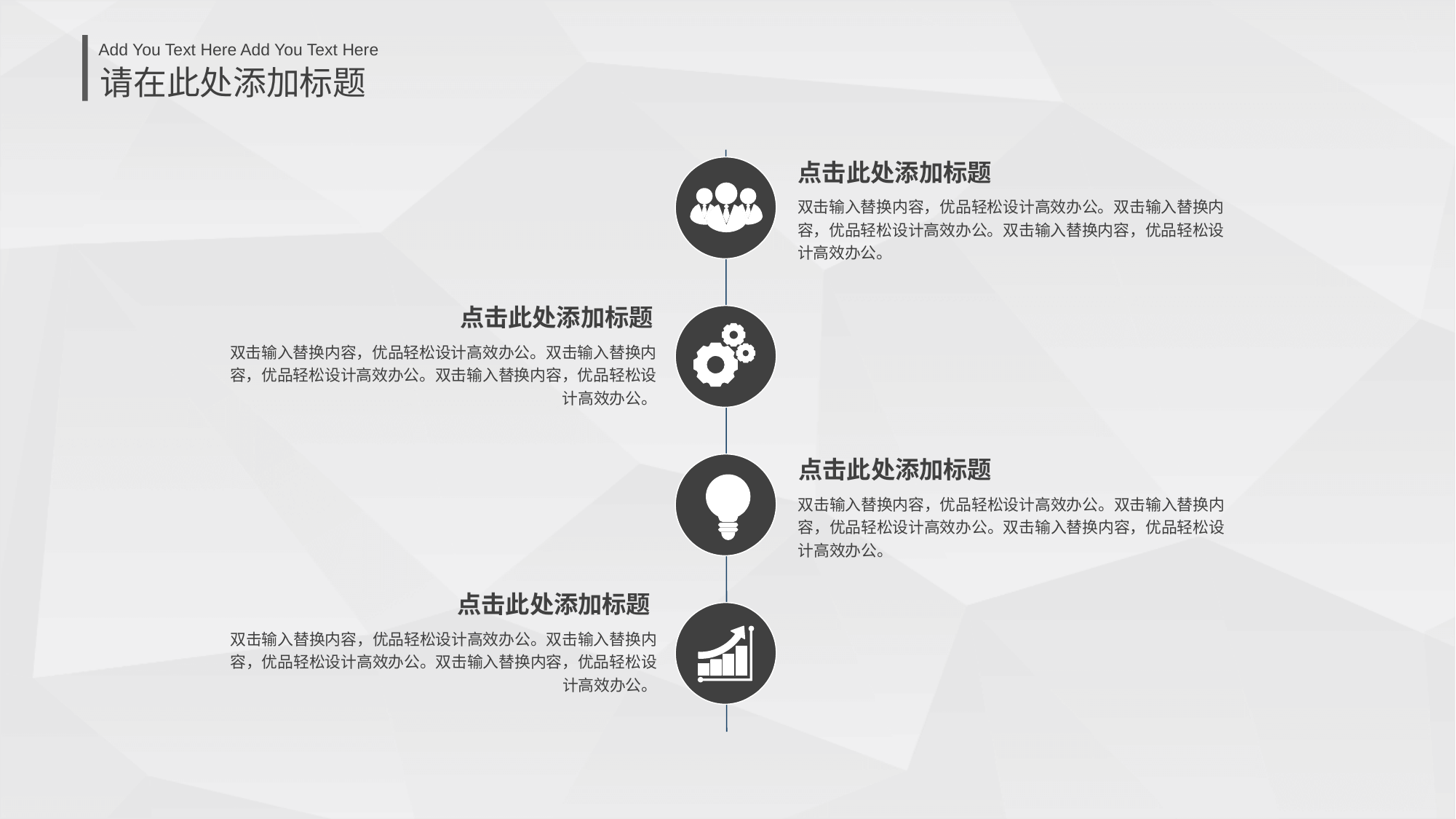

点击此处添加标题
双击输入替换内容，优品轻松设计高效办公。双击输入替换内容，优品轻松设计高效办公。双击输入替换内容，优品轻松设计高效办公。
点击此处添加标题
双击输入替换内容，优品轻松设计高效办公。双击输入替换内容，优品轻松设计高效办公。双击输入替换内容，优品轻松设计高效办公。

点击此处添加标题
双击输入替换内容，优品轻松设计高效办公。双击输入替换内容，优品轻松设计高效办公。双击输入替换内容，优品轻松设计高效办公。
点击此处添加标题
双击输入替换内容，优品轻松设计高效办公。双击输入替换内容，优品轻松设计高效办公。双击输入替换内容，优品轻松设计高效办公。